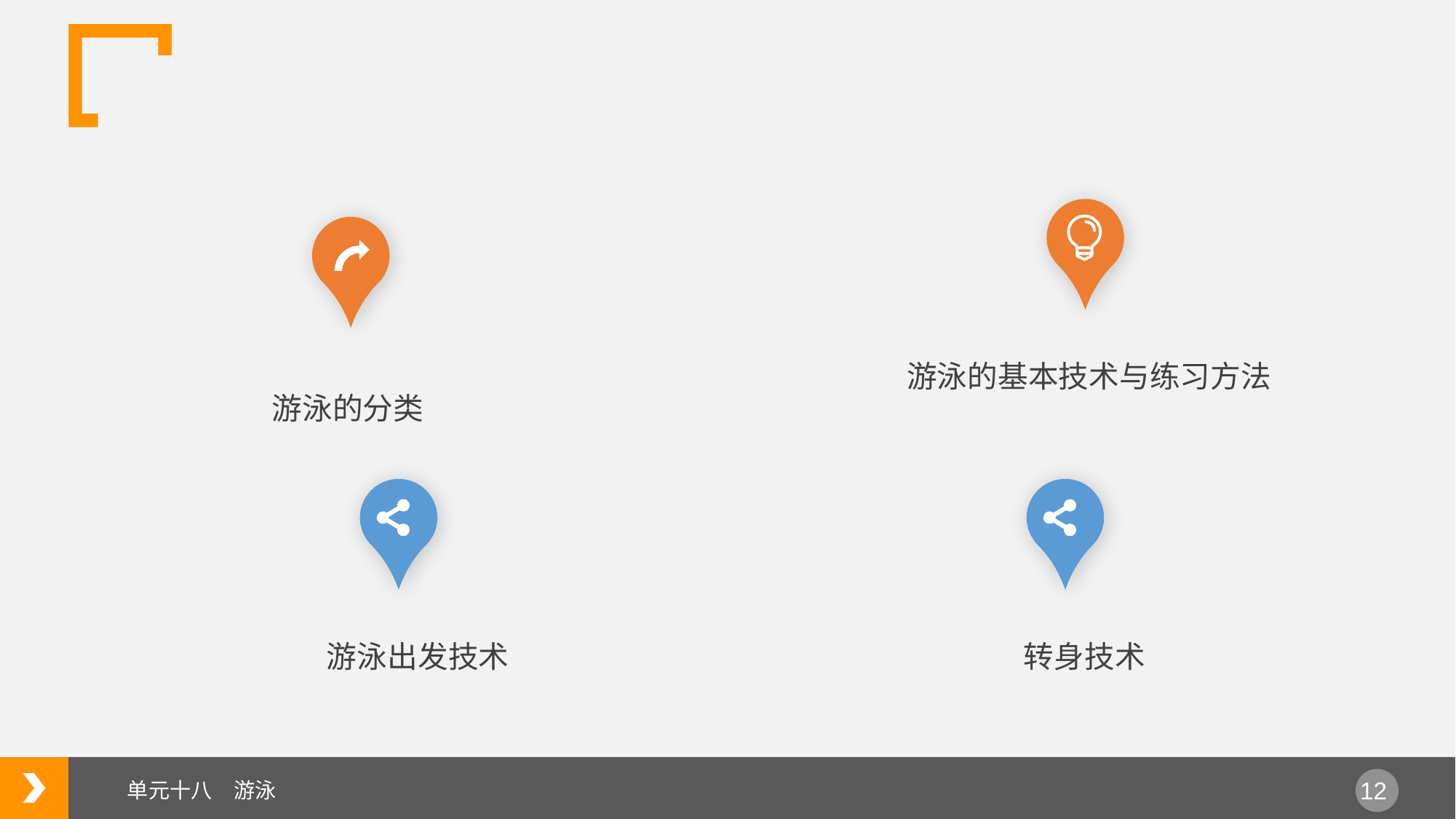

游泳的基本技术与练习方法

游泳的分类

游泳出发技术

转身技术
单元十八　游泳